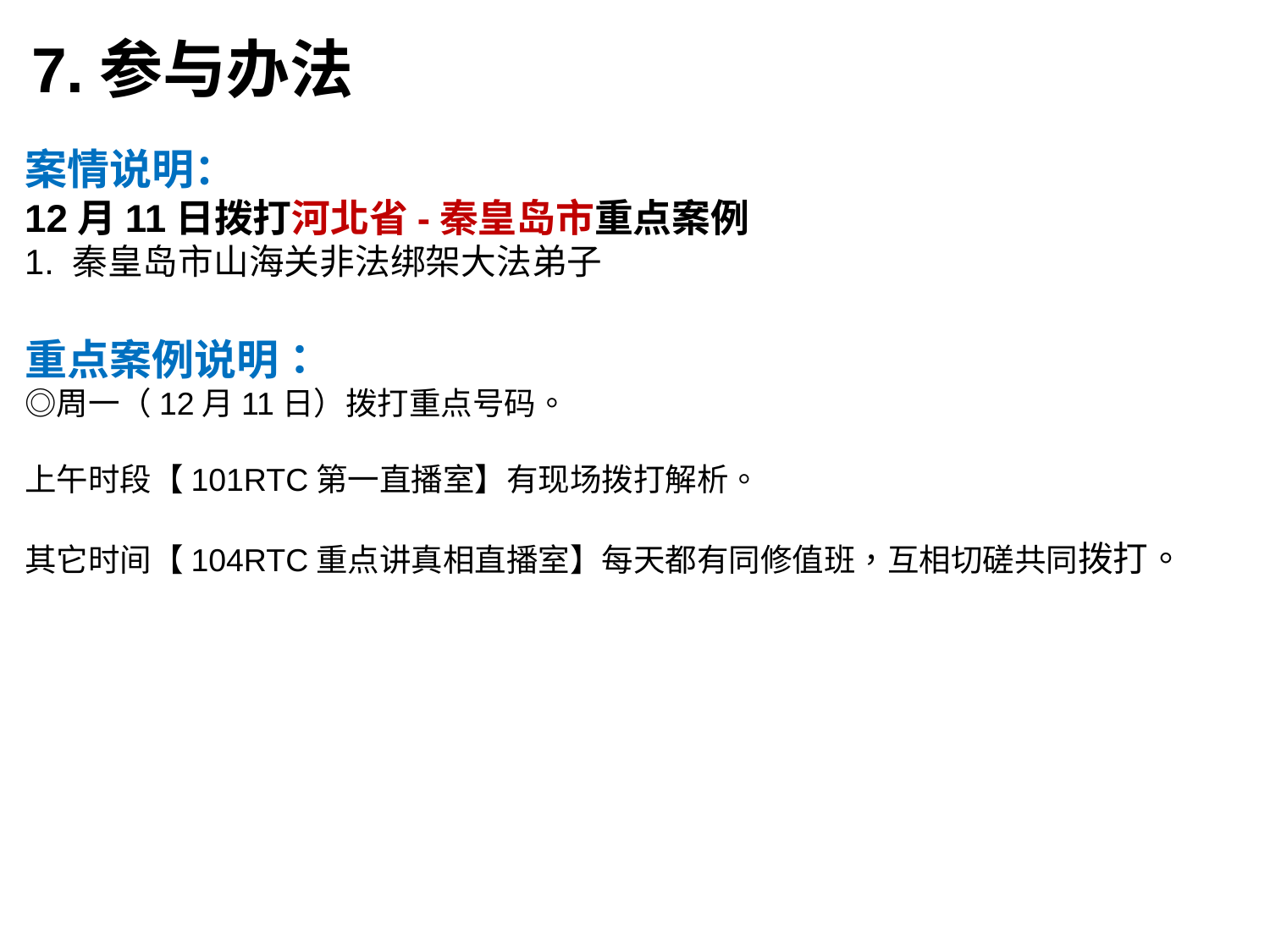

7.参与办法
案情说明：
12月11日拨打河北省-秦皇岛市重点案例
1. 秦皇岛市山海关非法绑架大法弟子

重点案例说明：
◎周一（12月11日）拨打重点号码。
上午时段【101RTC第一直播室】有现场拨打解析。

其它时间【104RTC重点讲真相直播室】每天都有同修值班，互相切磋共同拨打。